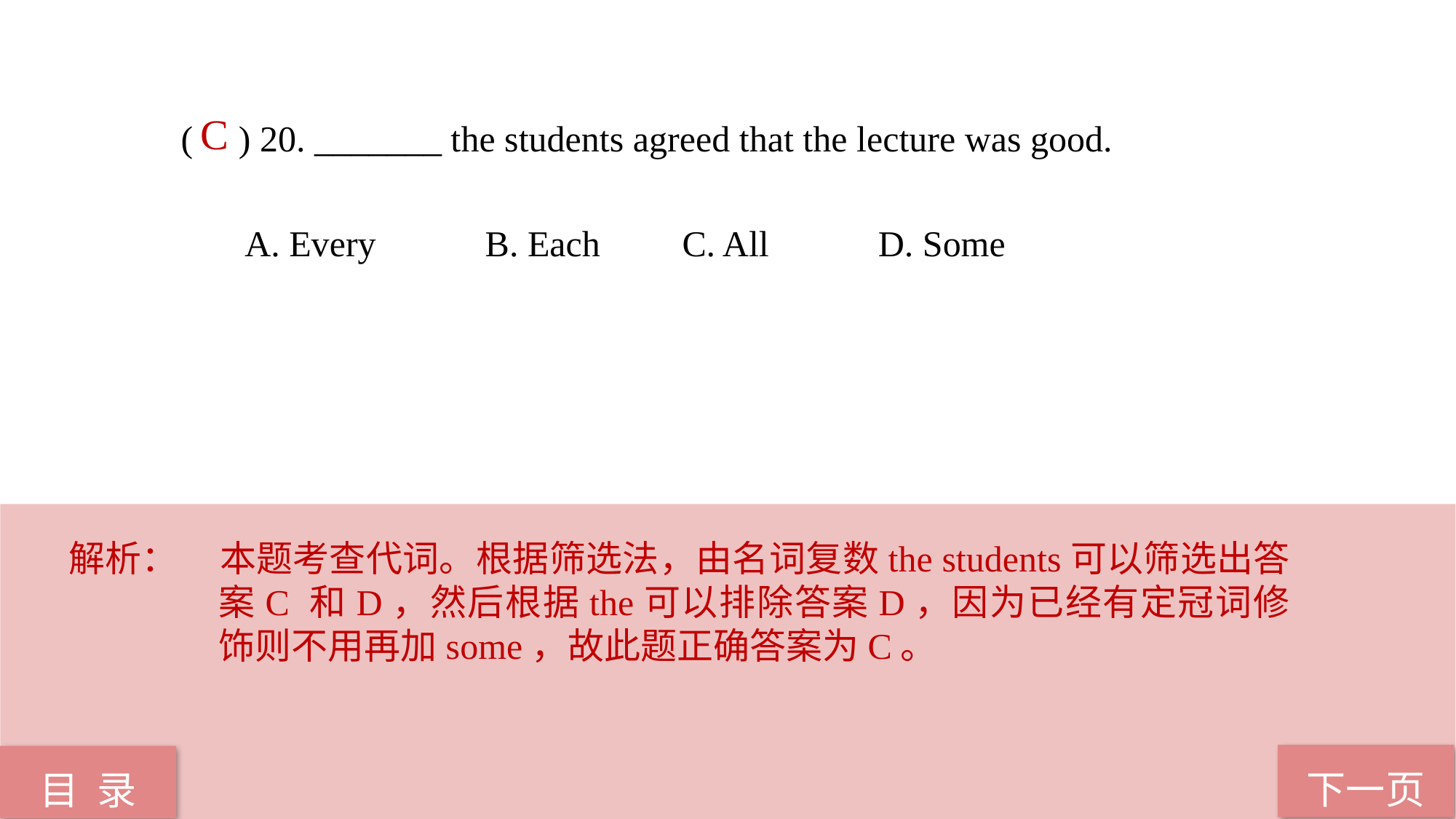

C
(     ) 20. _______ the students agreed that the lecture was good.

       A. Every            B. Each         C. All            D. Some
解析：	本题考查代词。根据筛选法，由名词复数the students可以筛选出答案C 和D，然后根据the可以排除答案D，因为已经有定冠词修饰则不用再加some，故此题正确答案为C。